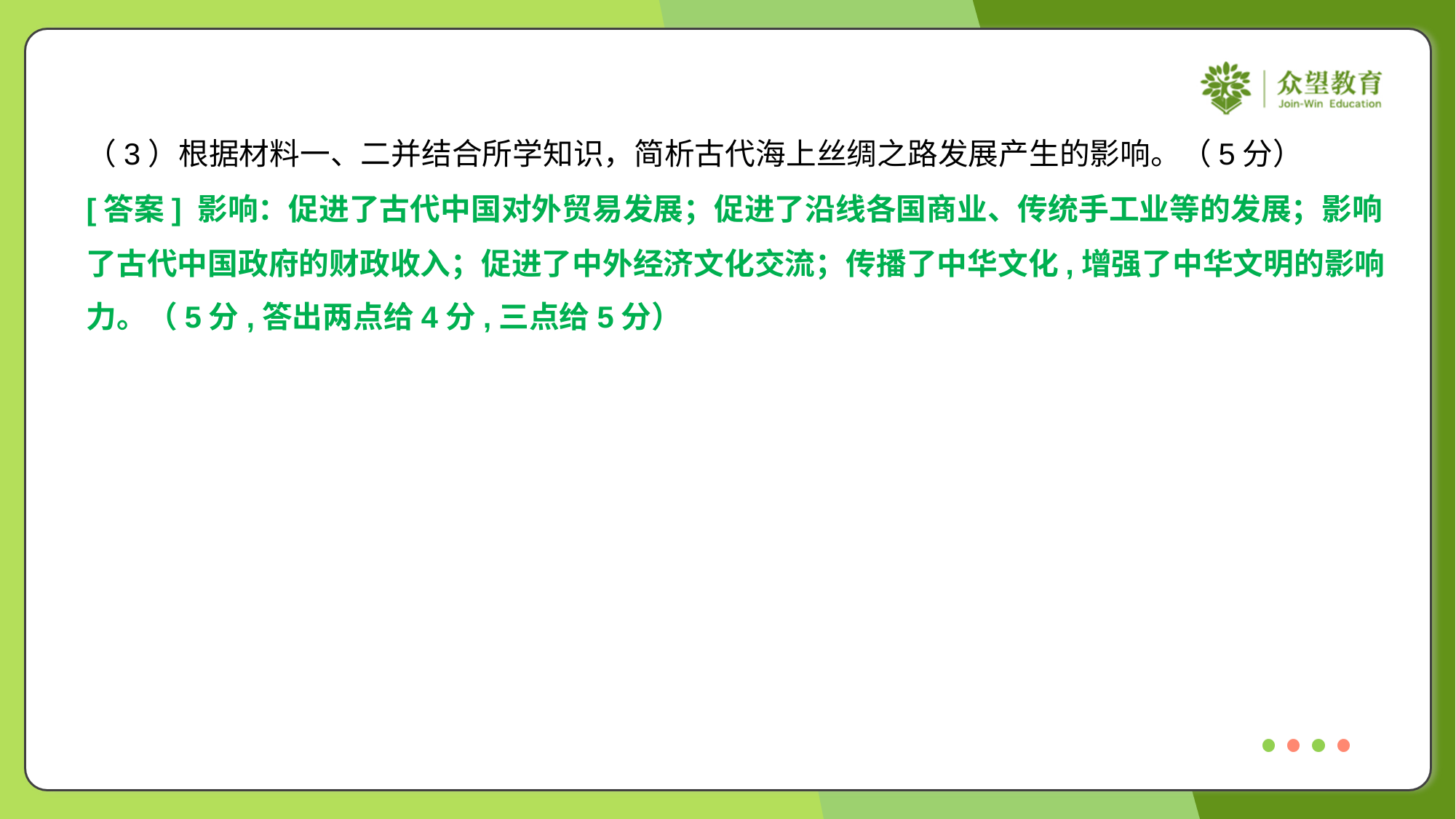

（3）根据材料一、二并结合所学知识，简析古代海上丝绸之路发展产生的影响。（5分）
[答案] 影响：促进了古代中国对外贸易发展；促进了沿线各国商业、传统手工业等的发展；影响
了古代中国政府的财政收入；促进了中外经济文化交流；传播了中华文化,增强了中华文明的影响
力。（5分,答出两点给4分,三点给5分）